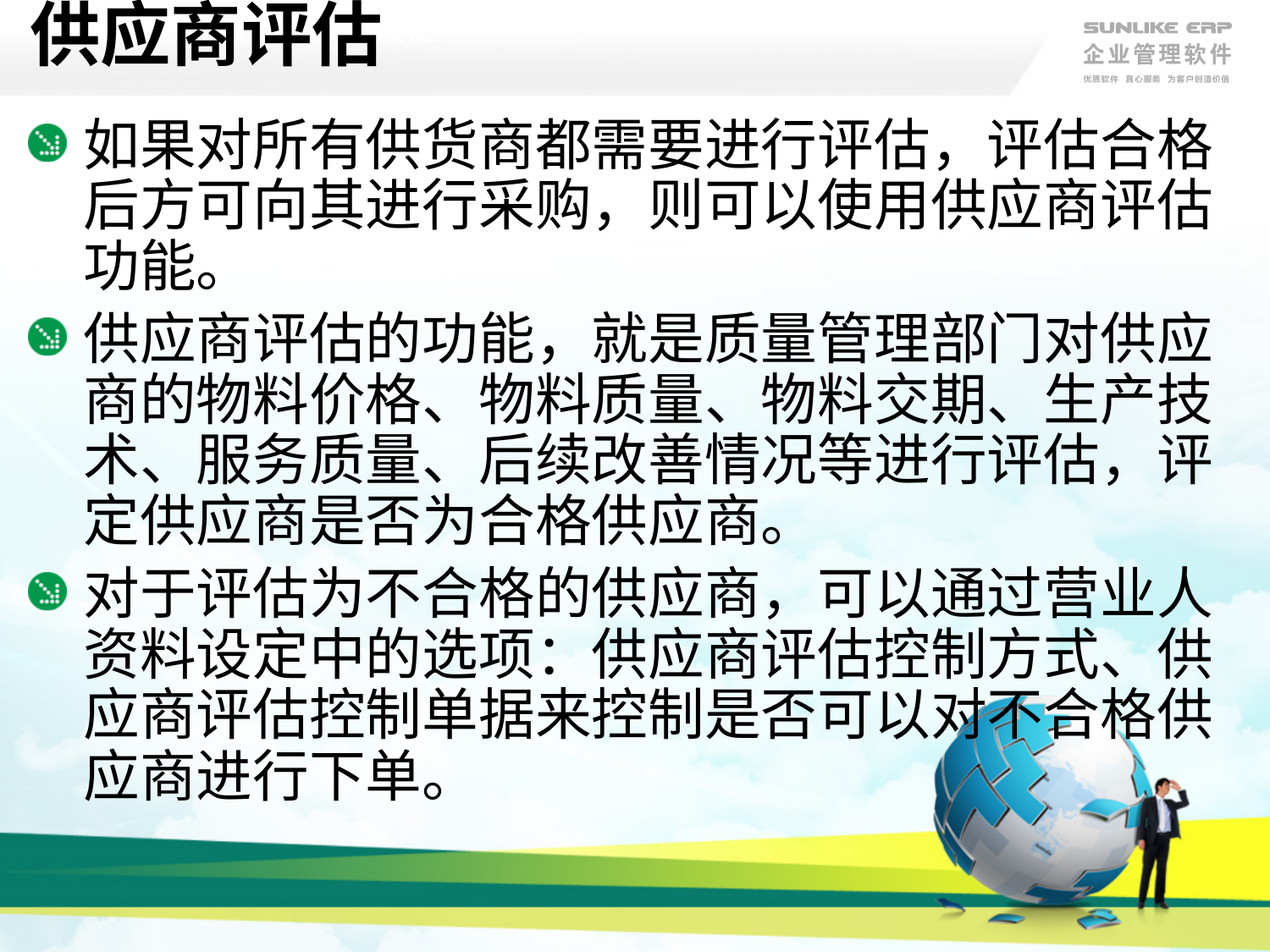

# 供应商评估
如果对所有供货商都需要进行评估，评估合格后方可向其进行采购，则可以使用供应商评估功能。
供应商评估的功能，就是质量管理部门对供应商的物料价格、物料质量、物料交期、生产技术、服务质量、后续改善情况等进行评估，评定供应商是否为合格供应商。
对于评估为不合格的供应商，可以通过营业人资料设定中的选项：供应商评估控制方式、供应商评估控制单据来控制是否可以对不合格供应商进行下单。